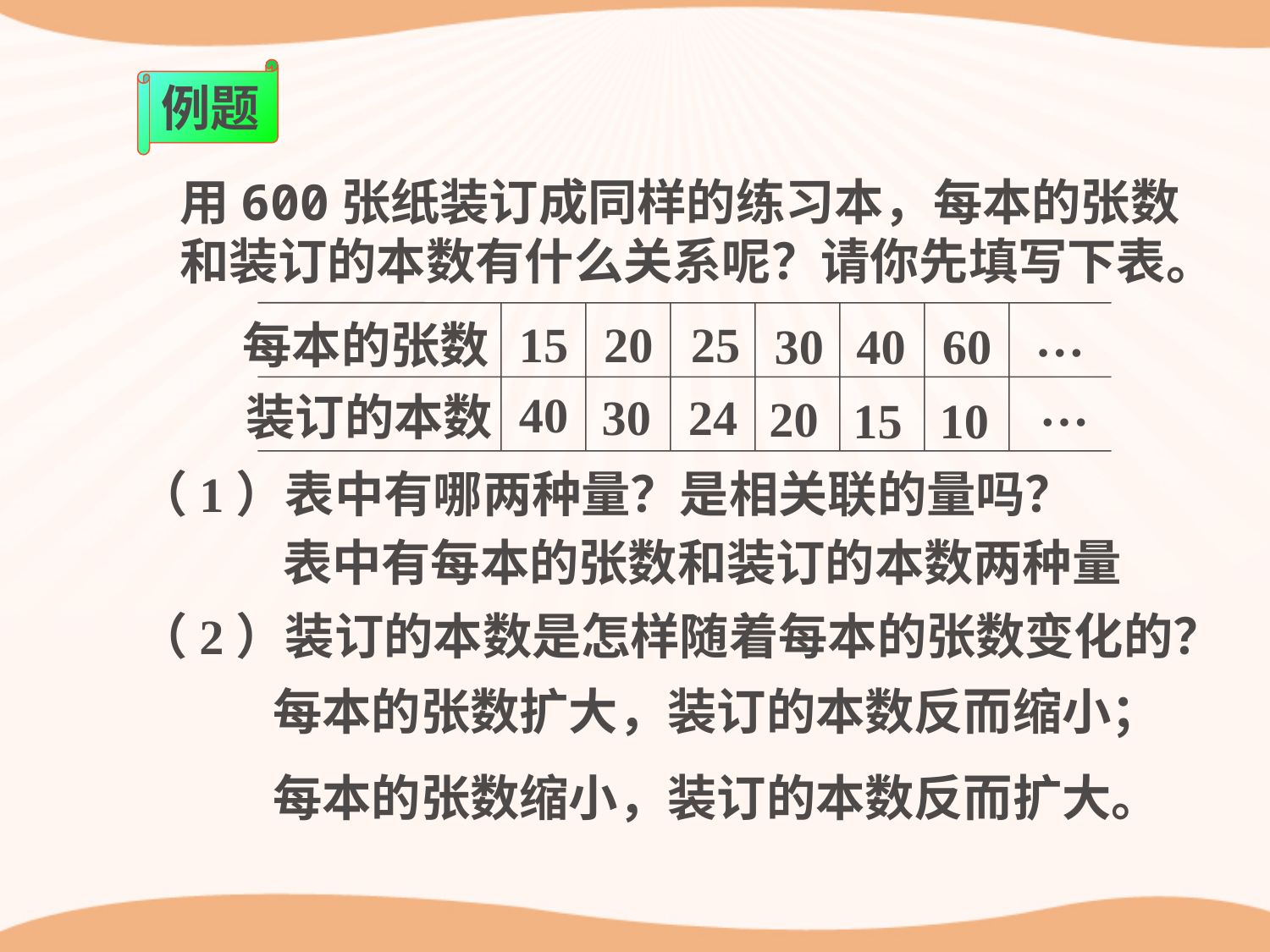

例题

用600张纸装订成同样的练习本，每本的张数
和装订的本数有什么关系呢？请你先填写下表。
…

15
20
25
每本的张数
30
40
60
…

40
装订的本数

30
24
20
15
10
（1）表中有哪两种量？是相关联的量吗？
表中有每本的张数和装订的本数两种量
（2）装订的本数是怎样随着每本的张数变化的？
每本的张数扩大，装订的本数反而缩小；
每本的张数缩小，装订的本数反而扩大。